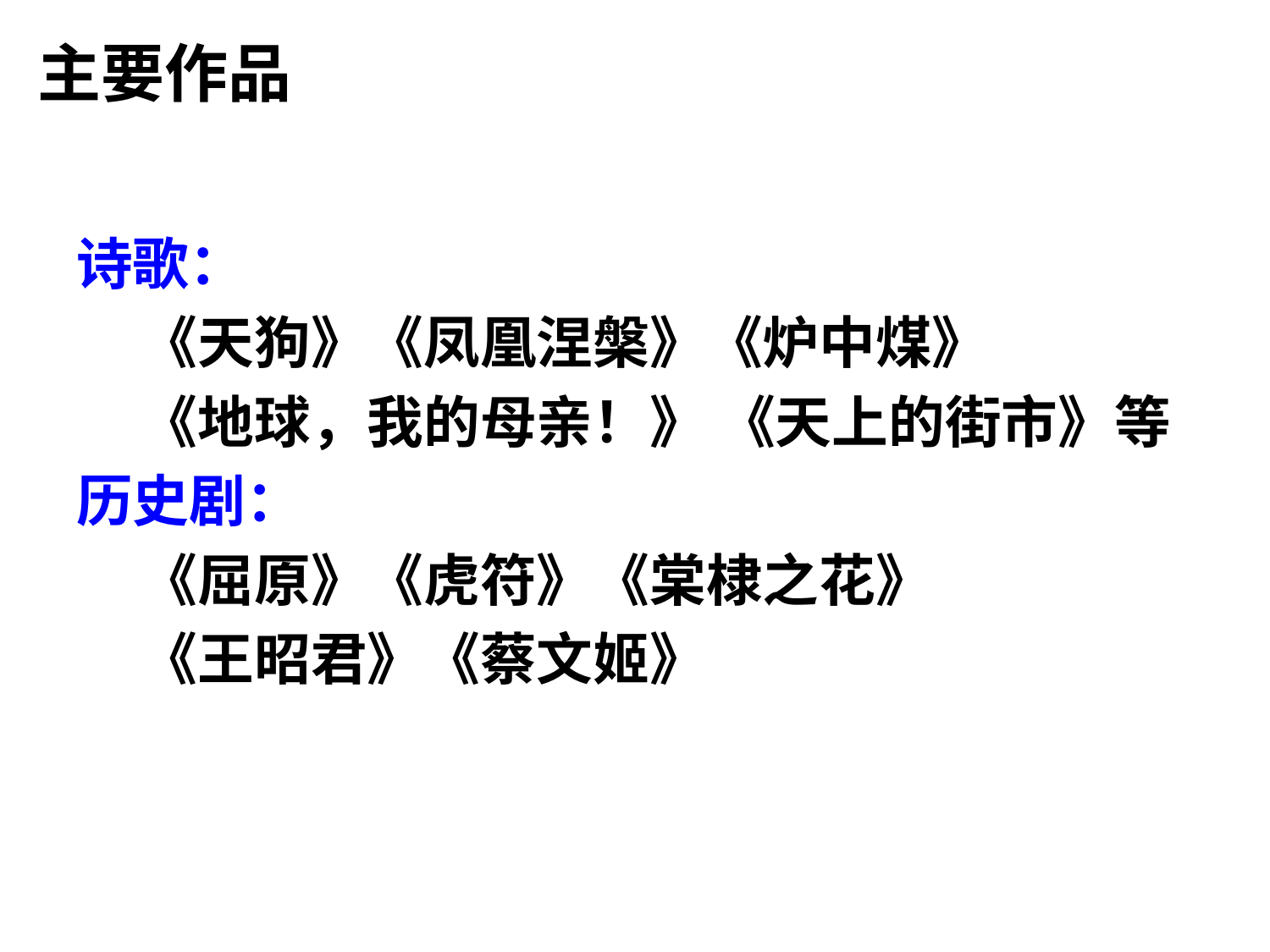

主要作品
诗歌：
    《天狗》《凤凰涅槃》《炉中煤》
    《地球，我的母亲！》 《天上的街市》等
历史剧：
    《屈原》《虎符》《棠棣之花》
    《王昭君》《蔡文姬》